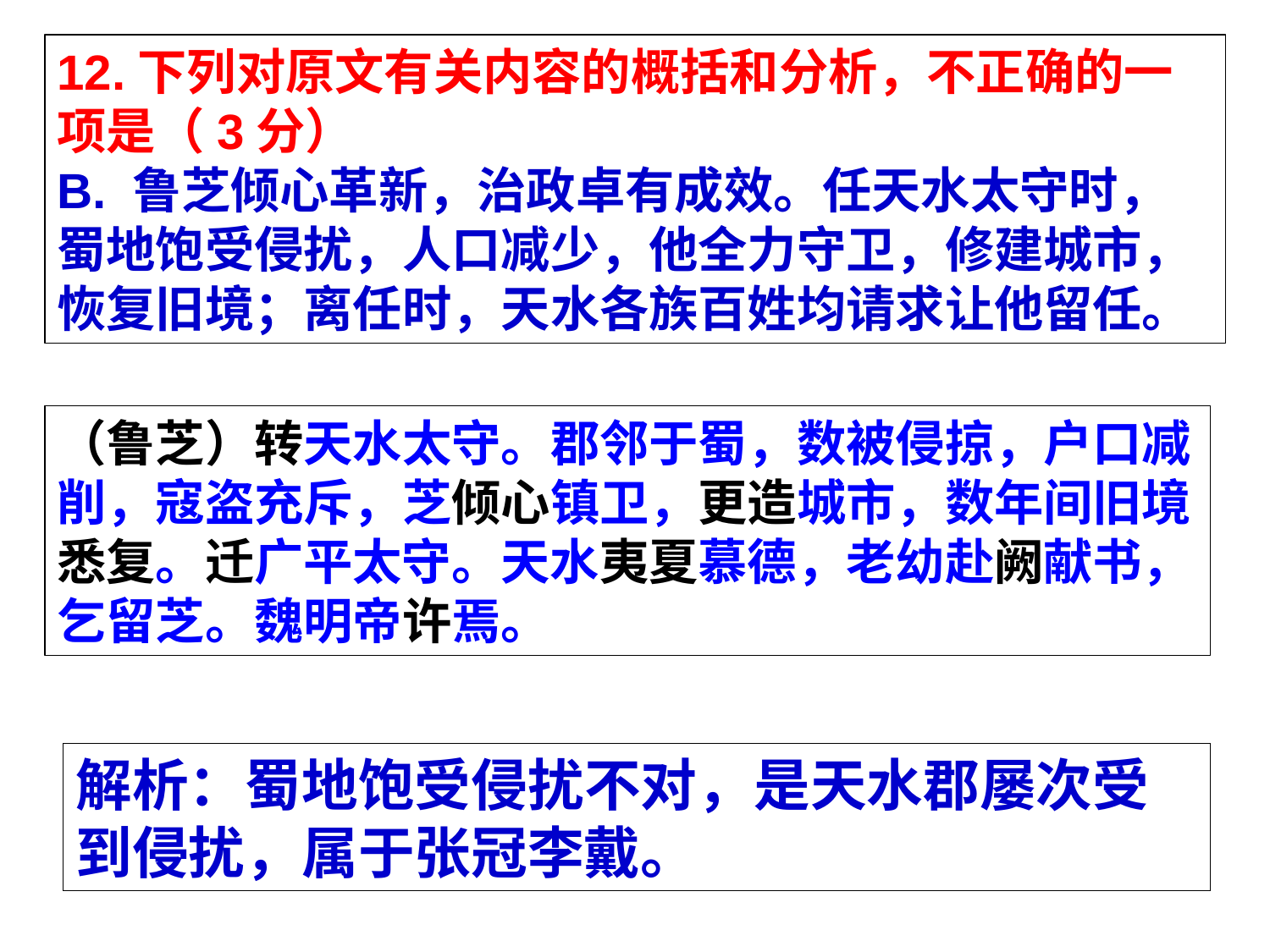

12.下列对原文有关内容的概括和分析，不正确的一项是（3分）
B. 鲁芝倾心革新，治政卓有成效。任天水太守时，蜀地饱受侵扰，人口减少，他全力守卫，修建城市，恢复旧境；离任时，天水各族百姓均请求让他留任。
（鲁芝）转天水太守。郡邻于蜀，数被侵掠，户口减削，寇盗充斥，芝倾心镇卫，更造城市，数年间旧境悉复。迁广平太守。天水夷夏慕德，老幼赴阙献书，乞留芝。魏明帝许焉。
解析：蜀地饱受侵扰不对，是天水郡屡次受到侵扰，属于张冠李戴。